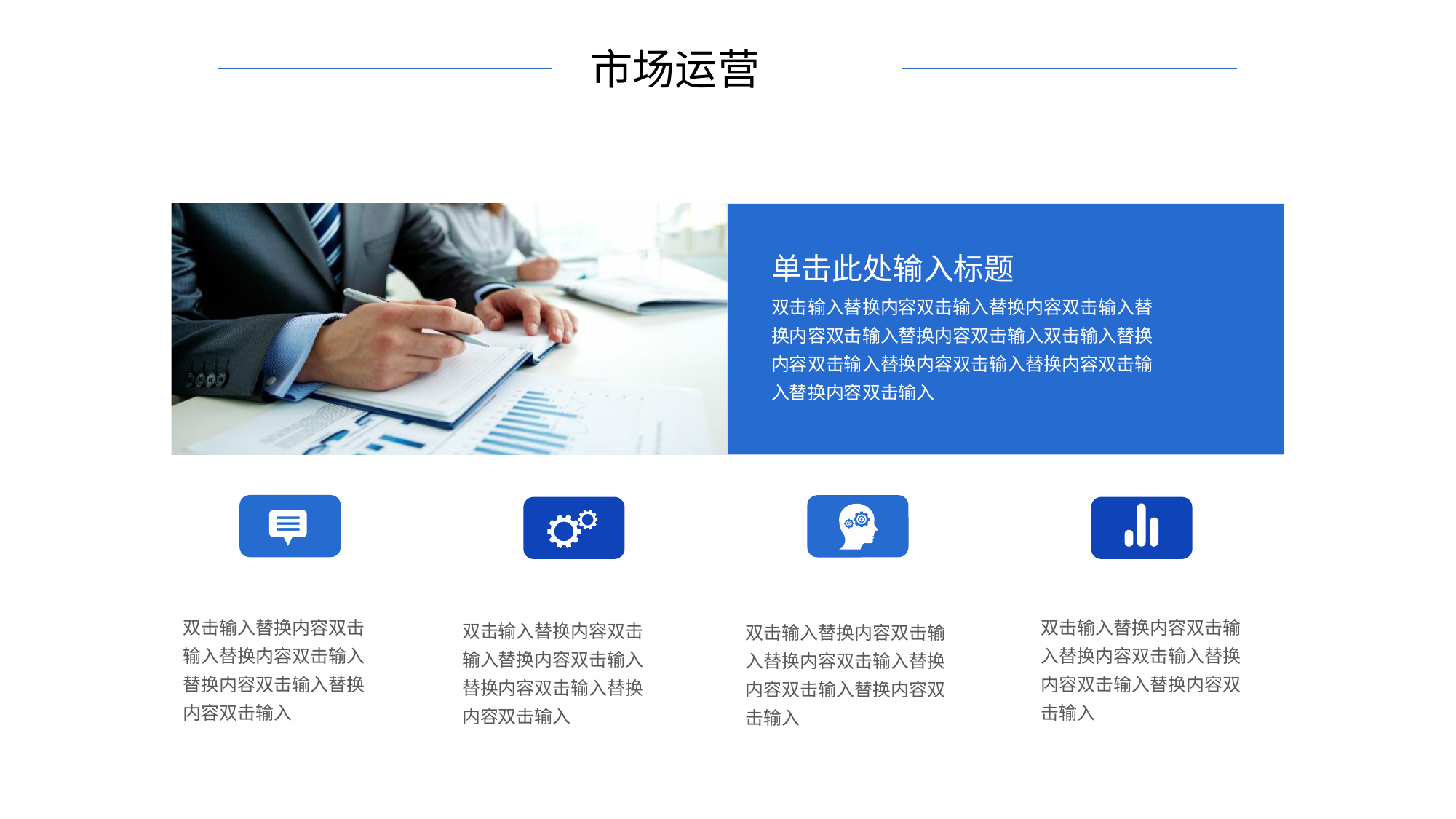

市场运营

单击此处输入标题
双击输入替换内容双击输入替换内容双击输入替换内容双击输入替换内容双击输入双击输入替换内容双击输入替换内容双击输入替换内容双击输入替换内容双击输入

双击输入替换内容双击输入替换内容双击输入替换内容双击输入替换内容双击输入
双击输入替换内容双击输入替换内容双击输入替换内容双击输入替换内容双击输入
双击输入替换内容双击输入替换内容双击输入替换内容双击输入替换内容双击输入
双击输入替换内容双击输入替换内容双击输入替换内容双击输入替换内容双击输入